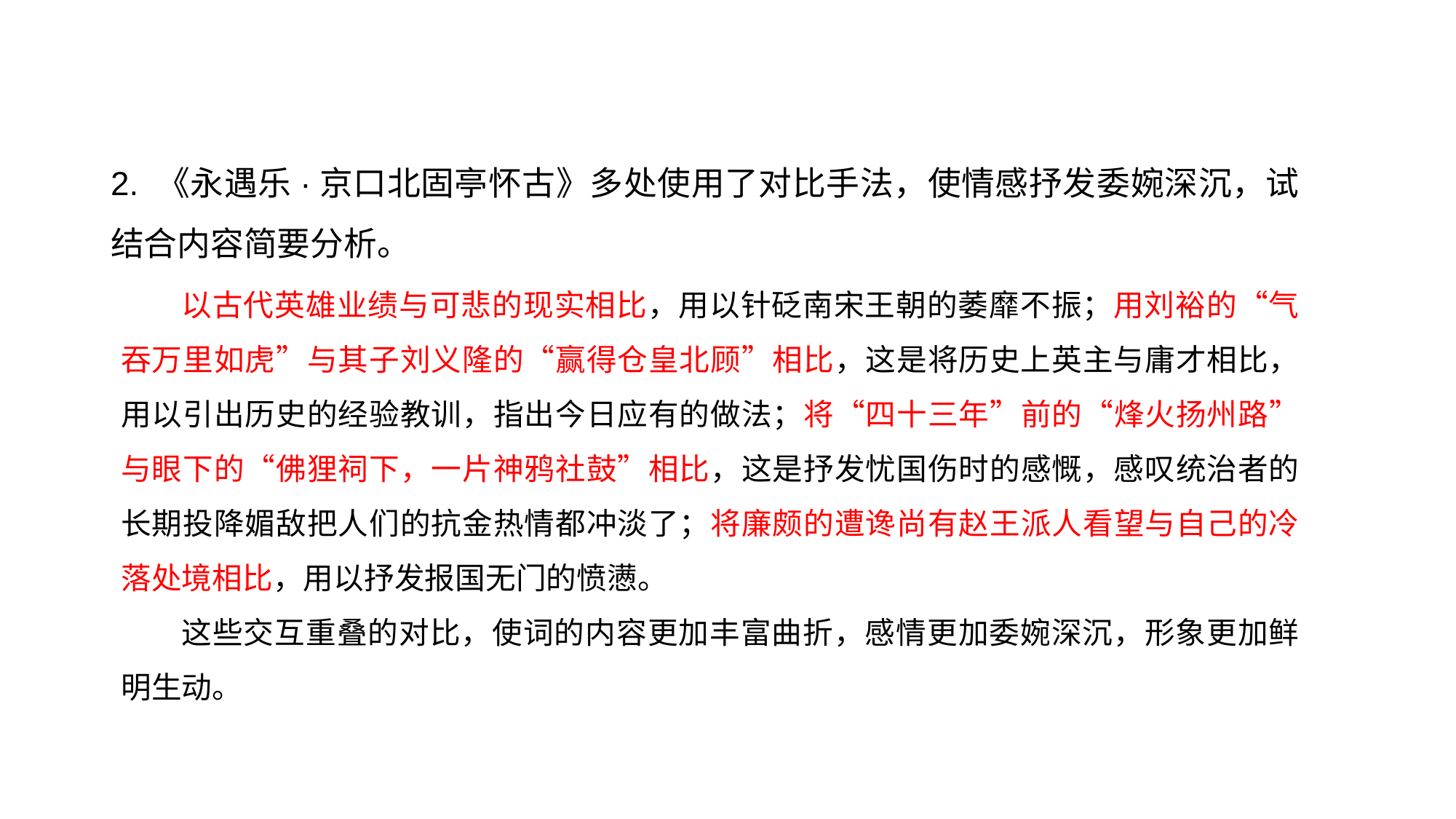

2. 《永遇乐·京口北固亭怀古》多处使用了对比手法，使情感抒发委婉深沉，试结合内容简要分析。
       以古代英雄业绩与可悲的现实相比，用以针砭南宋王朝的萎靡不振；用刘裕的“气吞万里如虎”与其子刘义隆的“赢得仓皇北顾”相比，这是将历史上英主与庸才相比，用以引出历史的经验教训，指出今日应有的做法；将“四十三年”前的“烽火扬州路”与眼下的“佛狸祠下，一片神鸦社鼓”相比，这是抒发忧国伤时的感慨，感叹统治者的长期投降媚敌把人们的抗金热情都冲淡了；将廉颇的遭谗尚有赵王派人看望与自己的冷落处境相比，用以抒发报国无门的愤懑。
       这些交互重叠的对比，使词的内容更加丰富曲折，感情更加委婉深沉，形象更加鲜明生动。